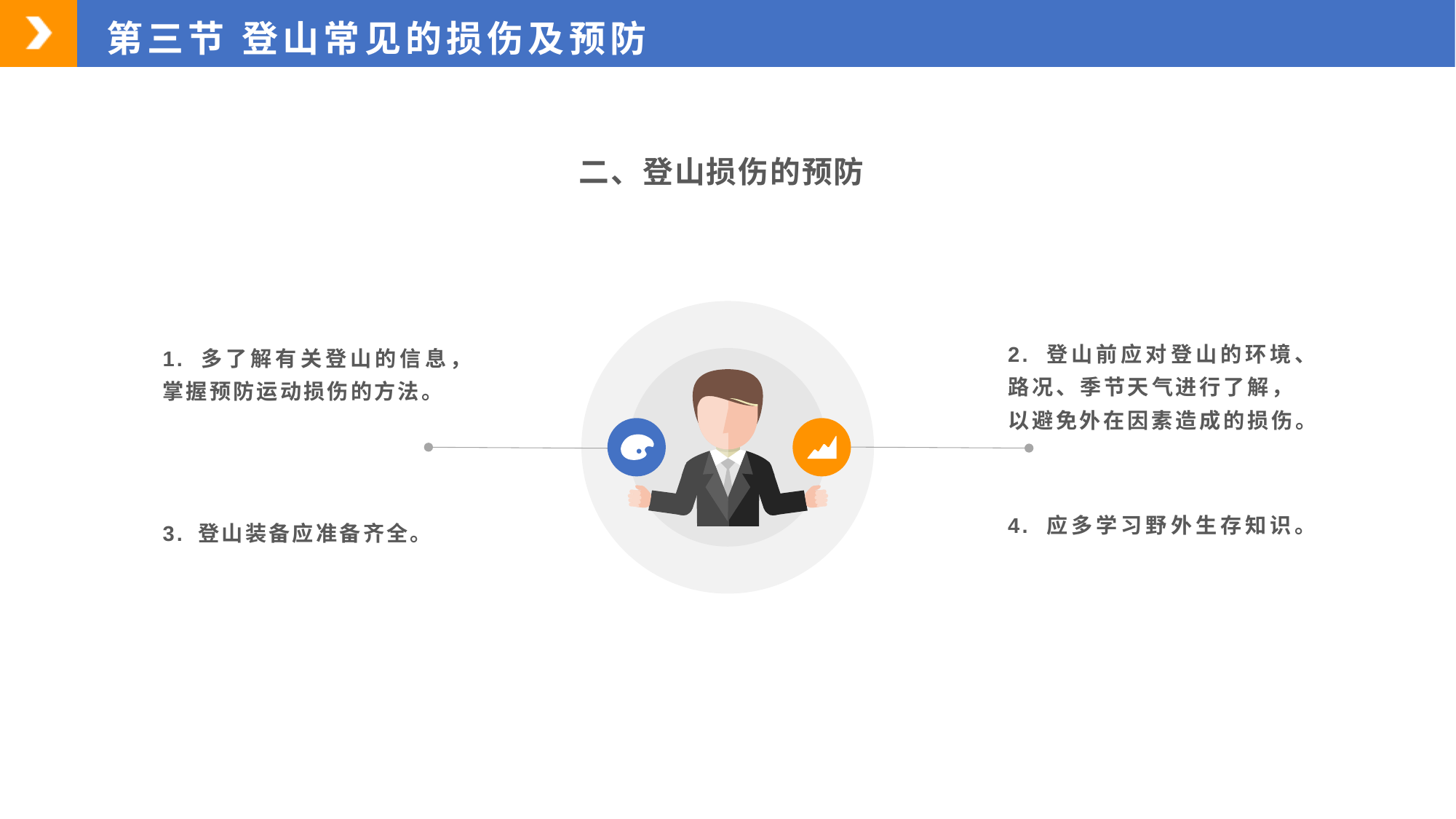

第三节 登山常见的损伤及预防
二、登山损伤的预防

2. 登山前应对登山的环境、路况、季节天气进行了解，以避免外在因素造成的损伤。
1. 多了解有关登山的信息，掌握预防运动损伤的方法。

4. 应多学习野外生存知识。
3. 登山装备应准备齐全。